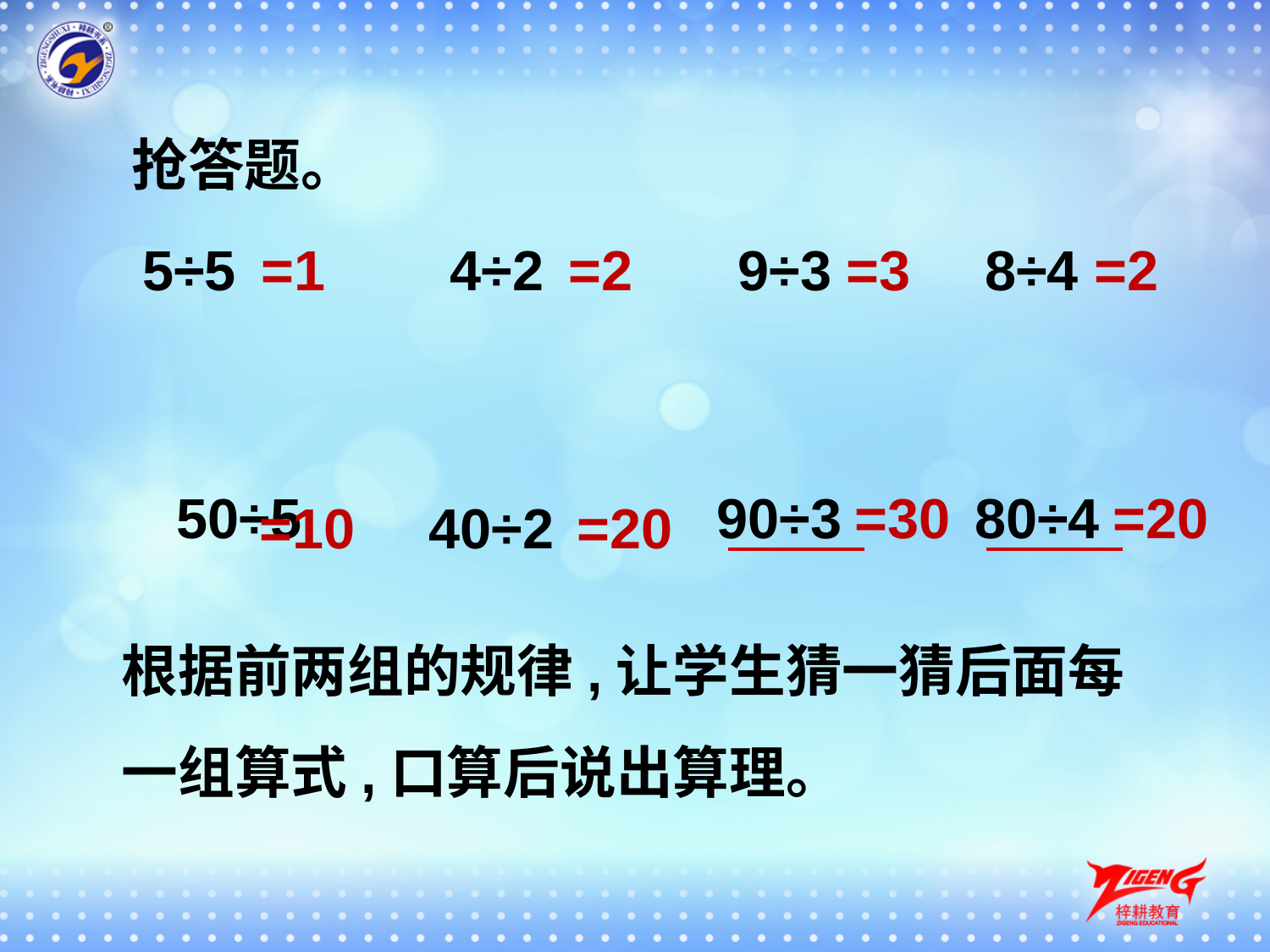

抢答题。
5÷5
=1
4÷2
=2
9÷3
=3
8÷4
=2
50÷5
90÷3
=30
80÷4
=20
=10
40÷2
=20

根据前两组的规律,让学生猜一猜后面每一组算式,口算后说出算理。